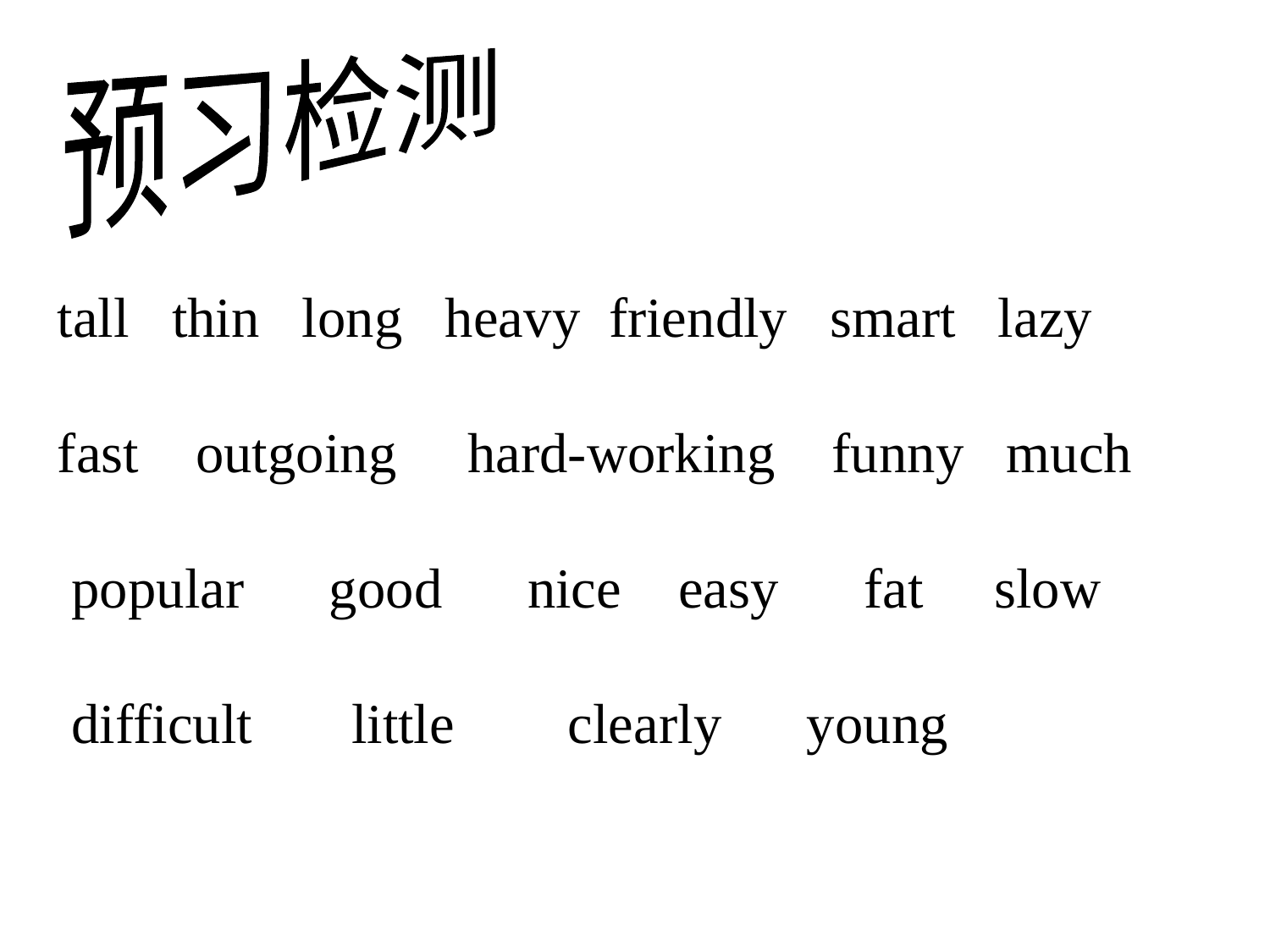

预习检测

tall   thin   long   heavy  friendly   smart   lazy

fast    outgoing     hard-working    funny   much

 popular      good      nice    easy      fat     slow

 difficult       little        clearly      young